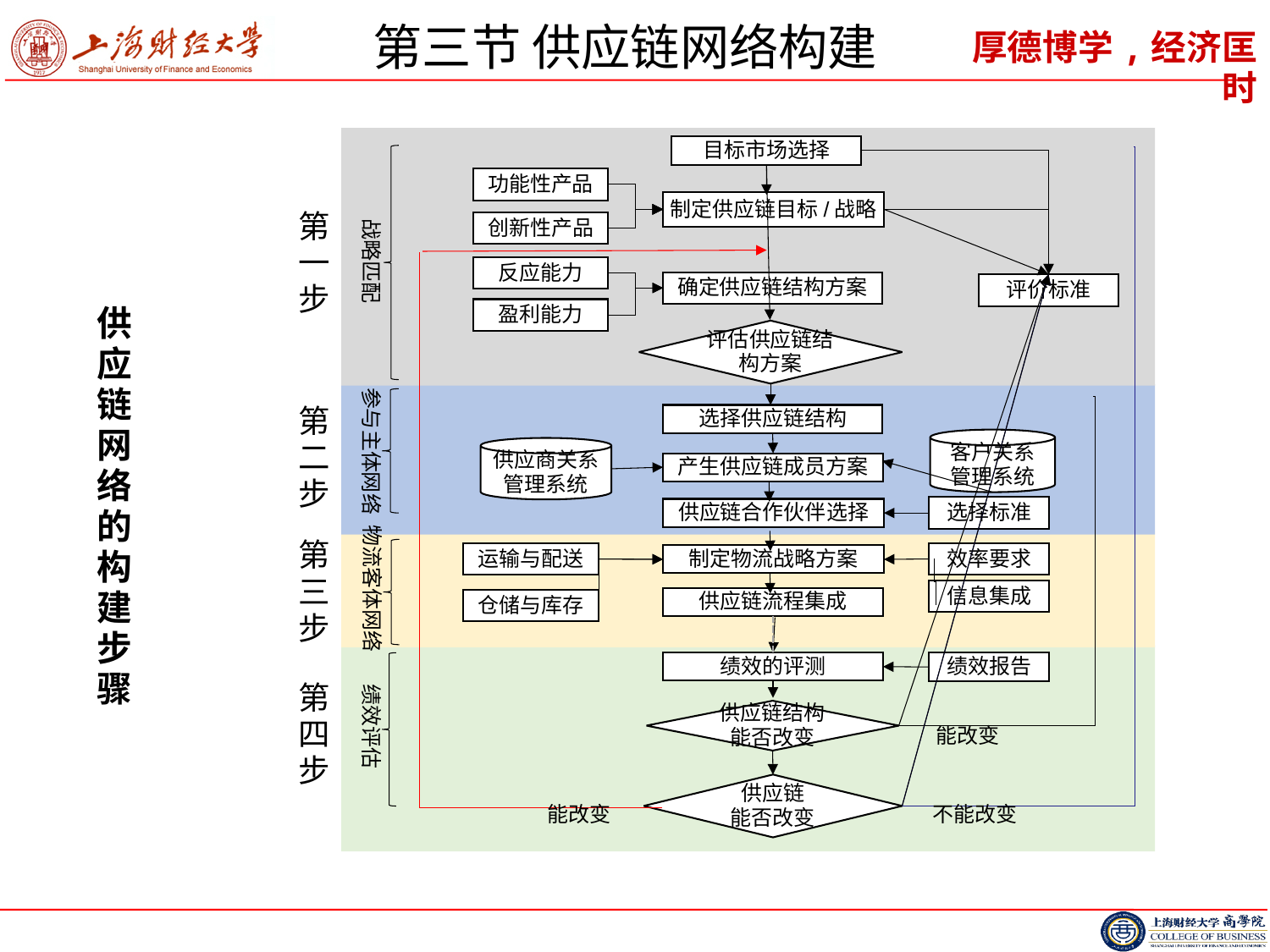

# 第三节 供应链网络构建

目标市场选择

功能性产品
制定供应链目标/战略
第一步
创新性产品
战略匹配
反应能力
确定供应链结构方案
评价标准
供应链网络的构建步骤
盈利能力
评估供应链结构方案

参与主体网络

第二步
选择供应链结构
客户关系
管理系统
供应商关系
管理系统
产生供应链成员方案
选择标准
供应链合作伙伴选择
物流客体网络

第三步

效率要求
运输与配送
制定物流战略方案
信息集成
供应链流程集成
仓储与库存

绩效报告

绩效的评测
第四步
绩效评估
供应链结构能否改变
能改变
供应链
能否改变
能改变
不能改变